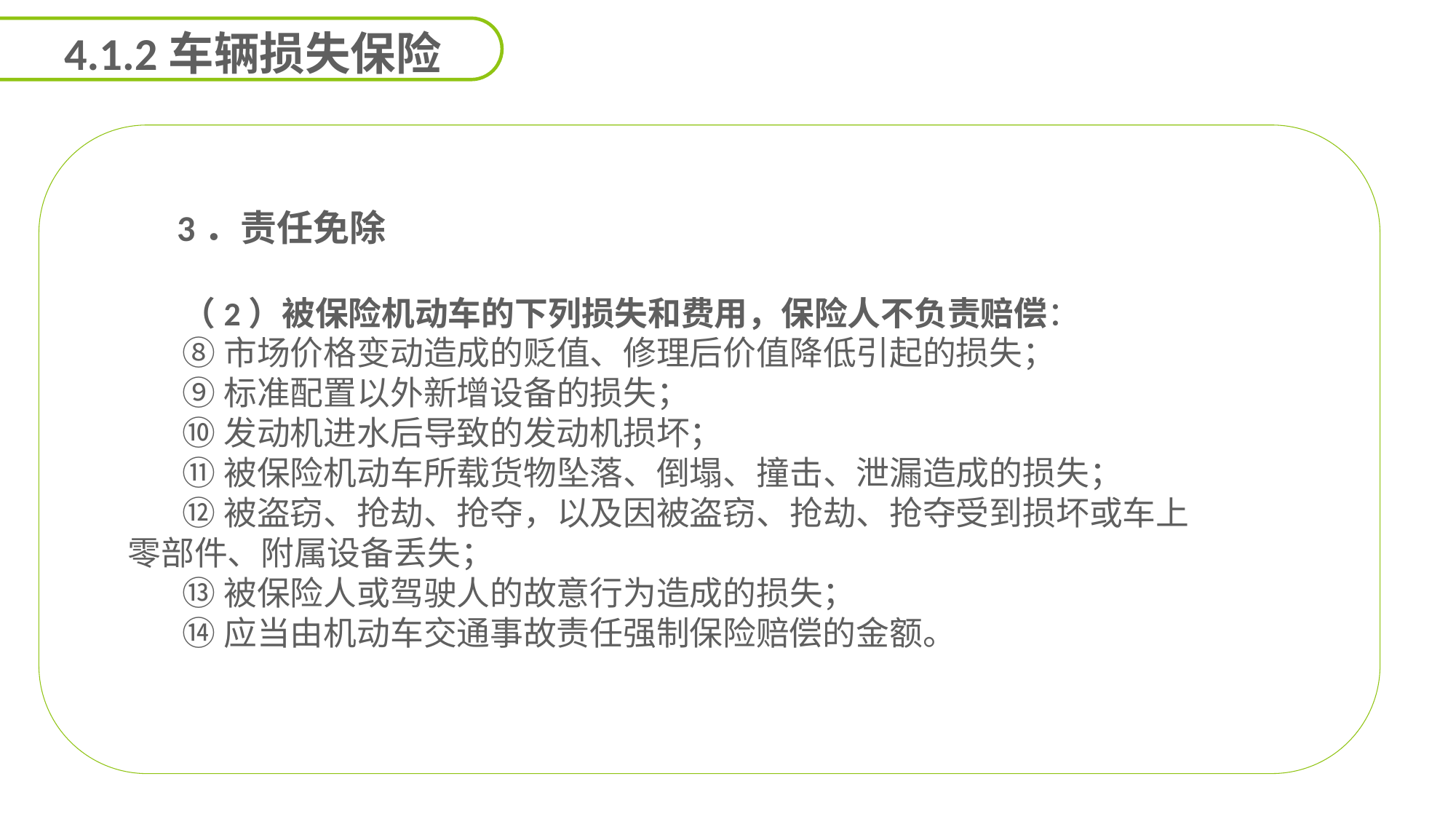

4.1.2车辆损失保险

能力
目标
      3．责任免除

（2）被保险机动车的下列损失和费用，保险人不负责赔偿：
⑧市场价格变动造成的贬值、修理后价值降低引起的损失；
⑨标准配置以外新增设备的损失；
⑩发动机进水后导致的发动机损坏；
⑪被保险机动车所载货物坠落、倒塌、撞击、泄漏造成的损失；
⑫被盗窃、抢劫、抢夺，以及因被盗窃、抢劫、抢夺受到损坏或车上零部件、附属设备丢失；
⑬被保险人或驾驶人的故意行为造成的损失；
⑭应当由机动车交通事故责任强制保险赔偿的金额。

延迟符